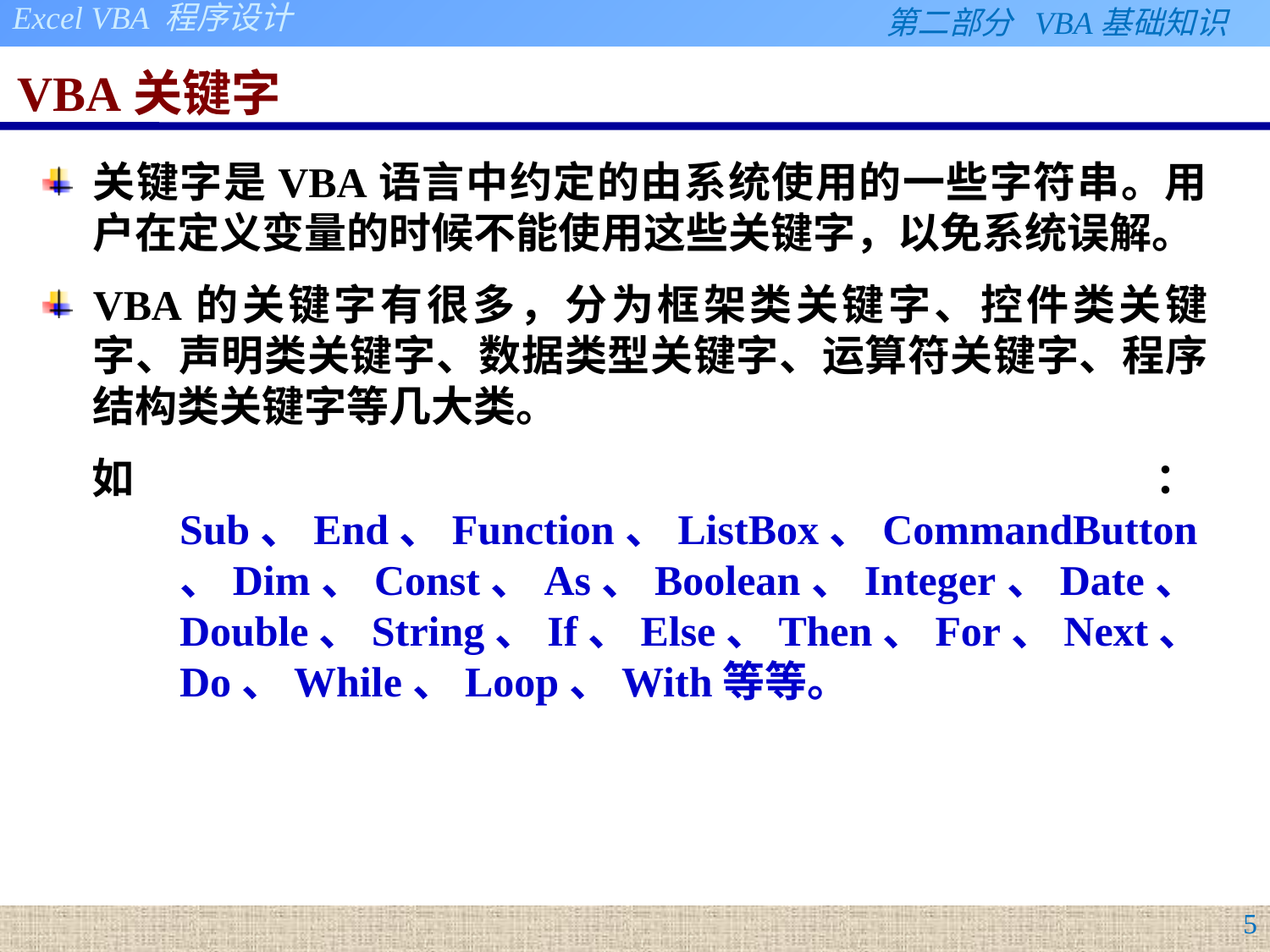

# VBA关键字
关键字是VBA语言中约定的由系统使用的一些字符串。用户在定义变量的时候不能使用这些关键字，以免系统误解。
VBA的关键字有很多，分为框架类关键字、控件类关键字、声明类关键字、数据类型关键字、运算符关键字、程序结构类关键字等几大类。
如：Sub、End、Function、ListBox、CommandButton、Dim、Const、As、Boolean、Integer、Date、Double、String、If、Else、Then、For、Next、Do、While、Loop、With等等。